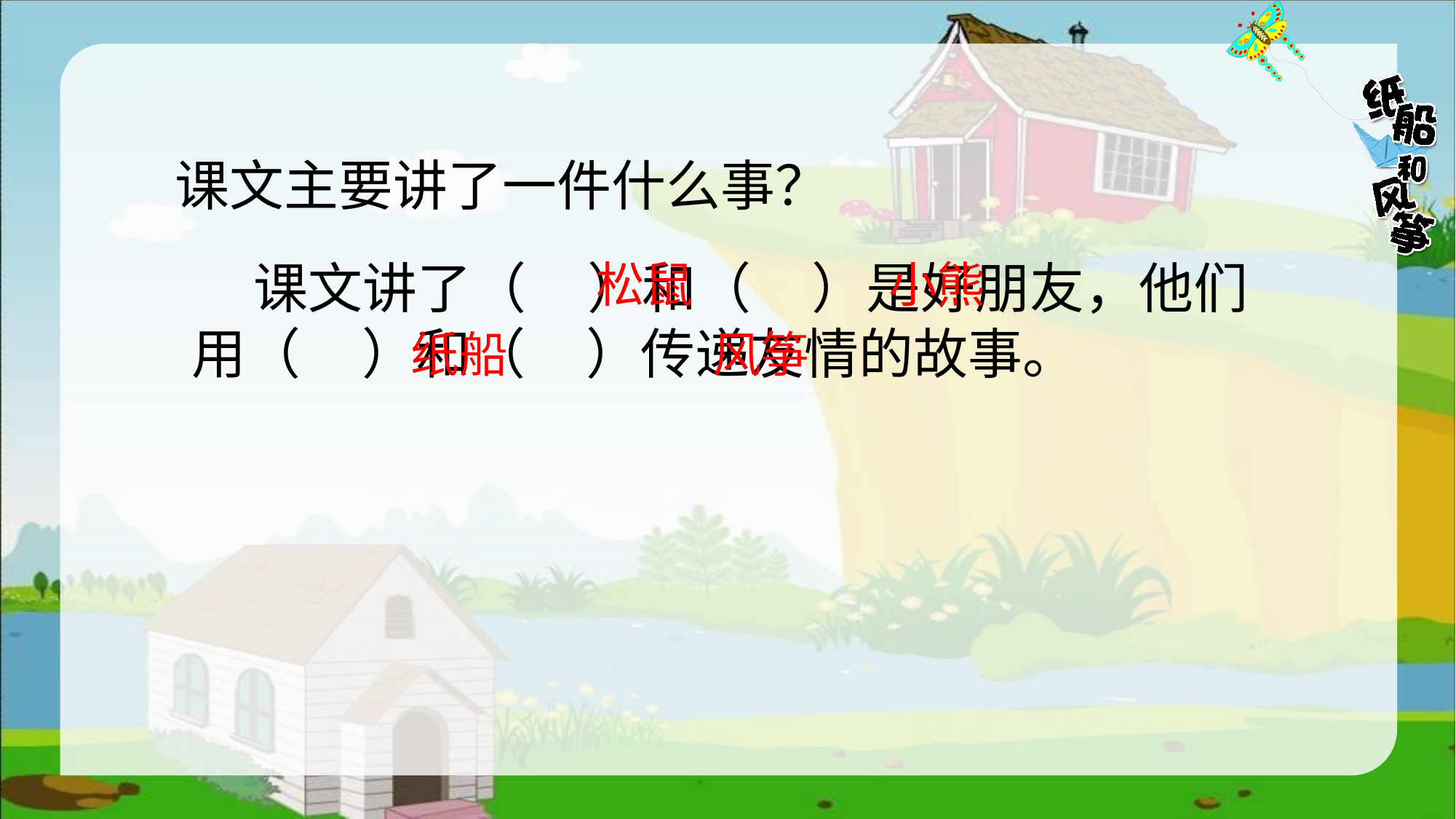

课文主要讲了一件什么事？
    课文讲了（     ）和（     ）是好朋友，他们用（     ）和（     ）传递友情的故事。
松鼠
小熊
纸船
风筝